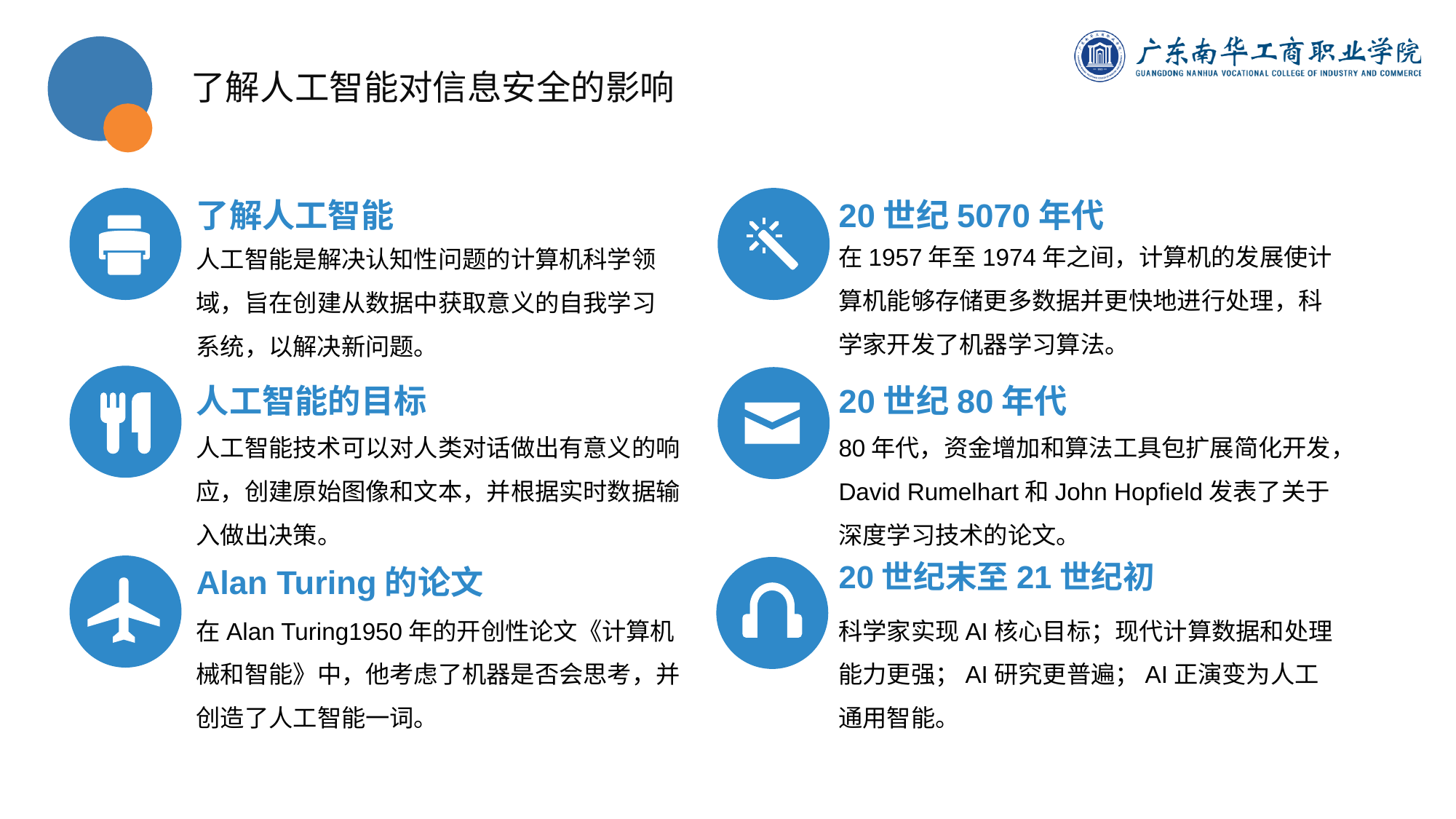

了解人工智能对信息安全的影响

了解人工智能
20世纪5070年代

在1957年至1974年之间，计算机的发展使计算机能够存储更多数据并更快地进行处理，科学家开发了机器学习算法。
人工智能是解决认知性问题的计算机科学领域，旨在创建从数据中获取意义的自我学习系统，以解决新问题。

人工智能的目标
20世纪80年代

人工智能技术可以对人类对话做出有意义的响应，创建原始图像和文本，并根据实时数据输入做出决策。
80年代，资金增加和算法工具包扩展简化开发，David Rumelhart和John Hopfield发表了关于深度学习技术的论文。
Alan Turing的论文
20世纪末至21世纪初

在Alan Turing1950年的开创性论文《计算机械和智能》中，他考虑了机器是否会思考，并创造了人工智能一词。
科学家实现AI核心目标；现代计算数据和处理能力更强；AI研究更普遍；AI正演变为人工通用智能。